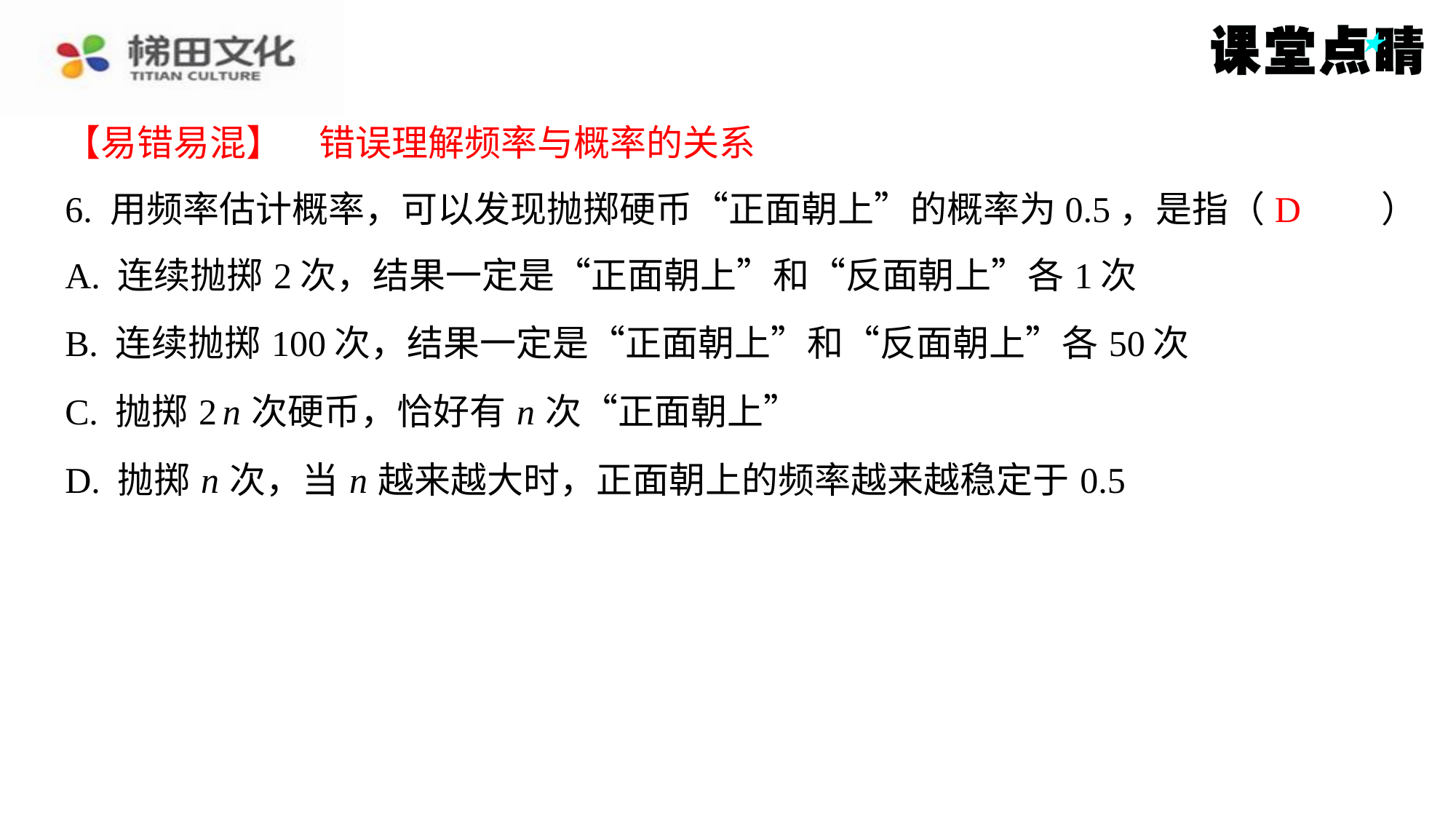

【易错易混】　错误理解频率与概率的关系
【易错易混】　错误理解频率与概率的关系
D
6. 用频率估计概率，可以发现抛掷硬币“正面朝上”的概率为0.5，是指（　D　）
| A. 连续抛掷2次，结果一定是“正面朝上”和“反面朝上”各1次 |
| --- |
| B. 连续抛掷100次，结果一定是“正面朝上”和“反面朝上”各50次 |
| C. 抛掷2 n 次硬币，恰好有 n 次“正面朝上” |
| D. 抛掷 n 次，当 n 越来越大时，正面朝上的频率越来越稳定于0.5 |